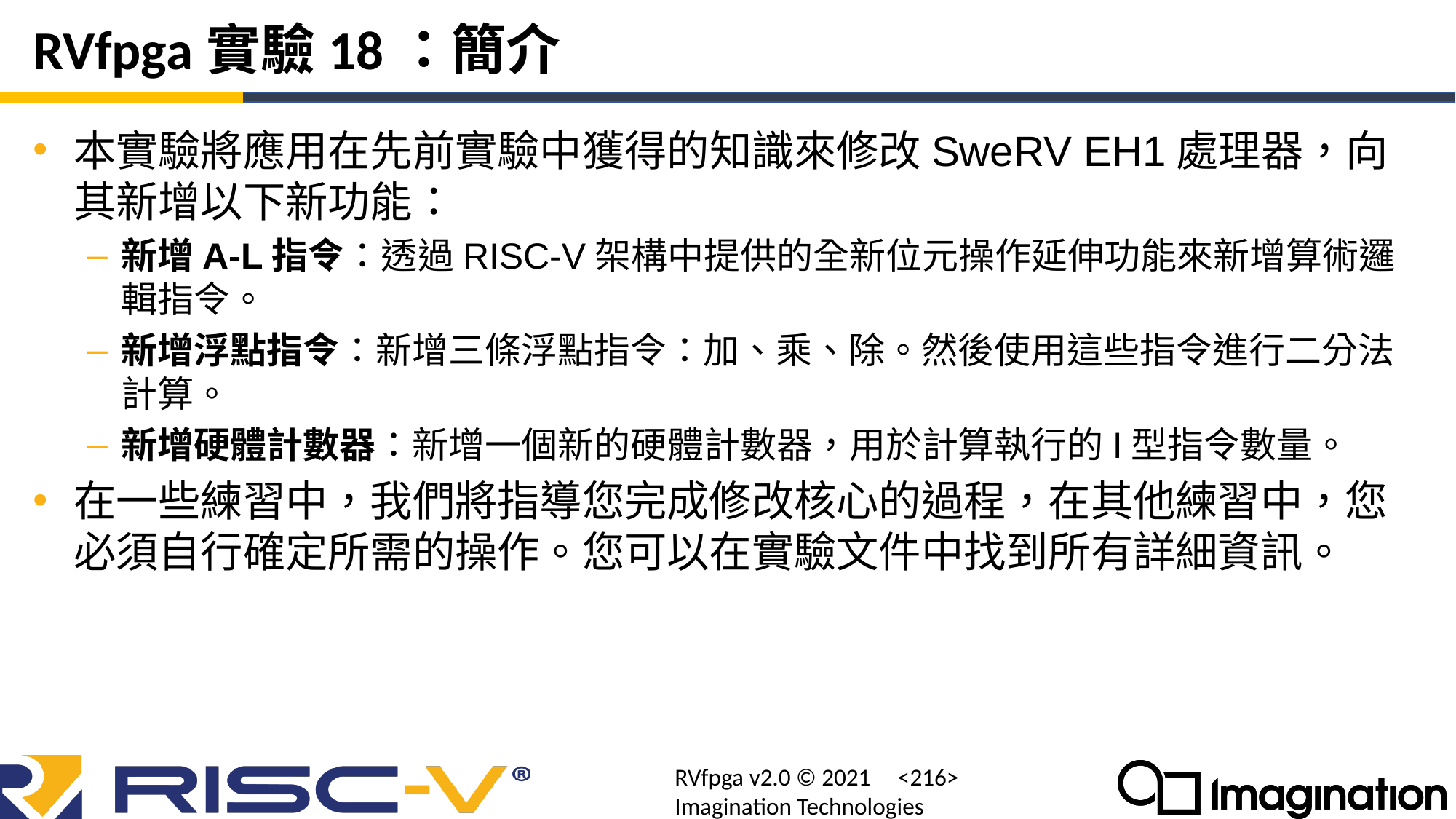

# RVfpga實驗18：簡介
本實驗將應用在先前實驗中獲得的知識來修改SweRV EH1處理器，向其新增以下新功能：
新增A-L指令：透過RISC-V架構中提供的全新位元操作延伸功能來新增算術邏輯指令。
新增浮點指令：新增三條浮點指令：加、乘、除。然後使用這些指令進行二分法計算。
新增硬體計數器：新增一個新的硬體計數器，用於計算執行的I型指令數量。
在一些練習中，我們將指導您完成修改核心的過程，在其他練習中，您必須自行確定所需的操作。您可以在實驗文件中找到所有詳細資訊。